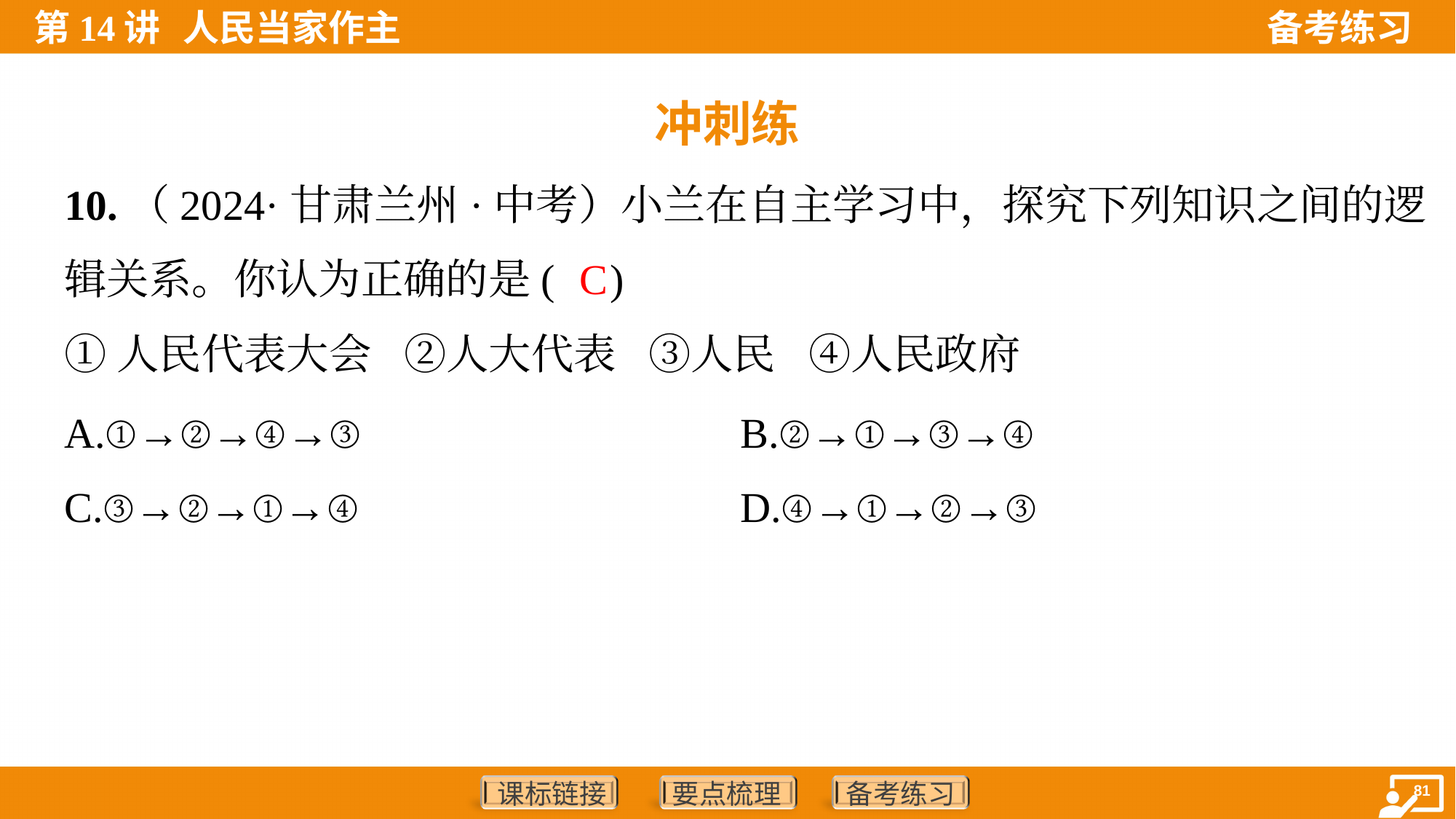

冲刺练
10.（2024·甘肃兰州·中考）小兰在自主学习中，探究下列知识之间的逻
辑关系。你认为正确的是(     )
C
①人民代表大会   ②人大代表   ③人民   ④人民政府
A.①→②→④→③	B.②→①→③→④
C.③→②→①→④	D.④→①→②→③